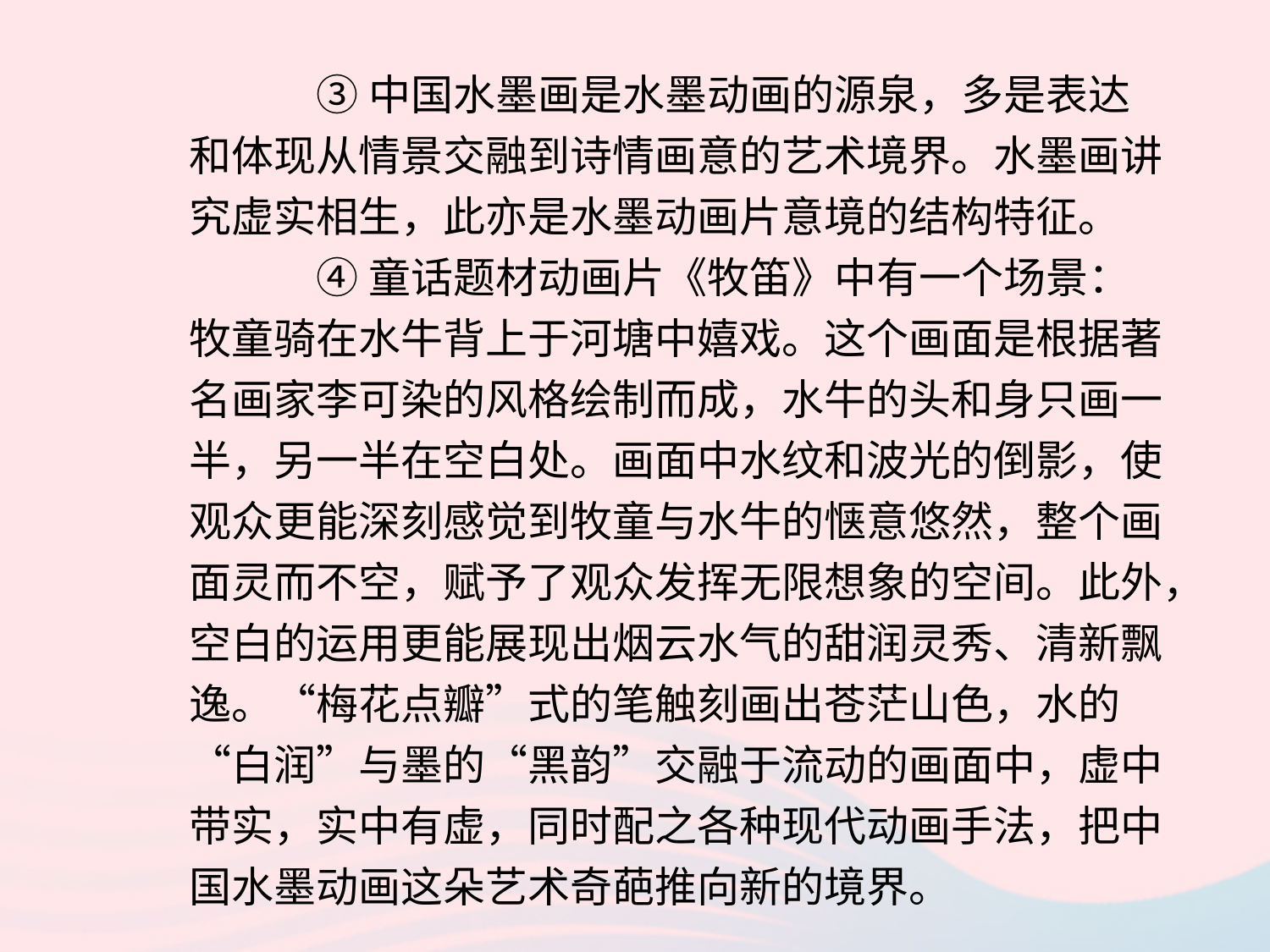

③中国水墨画是水墨动画的源泉，多是表达和体现从情景交融到诗情画意的艺术境界。水墨画讲究虚实相生，此亦是水墨动画片意境的结构特征。
	④童话题材动画片《牧笛》中有一个场景：牧童骑在水牛背上于河塘中嬉戏。这个画面是根据著名画家李可染的风格绘制而成，水牛的头和身只画一半，另一半在空白处。画面中水纹和波光的倒影，使观众更能深刻感觉到牧童与水牛的惬意悠然，整个画面灵而不空，赋予了观众发挥无限想象的空间。此外，空白的运用更能展现出烟云水气的甜润灵秀、清新飘逸。“梅花点瓣”式的笔触刻画出苍茫山色，水的“白润”与墨的“黑韵”交融于流动的画面中，虚中带实，实中有虚，同时配之各种现代动画手法，把中国水墨动画这朵艺术奇葩推向新的境界。